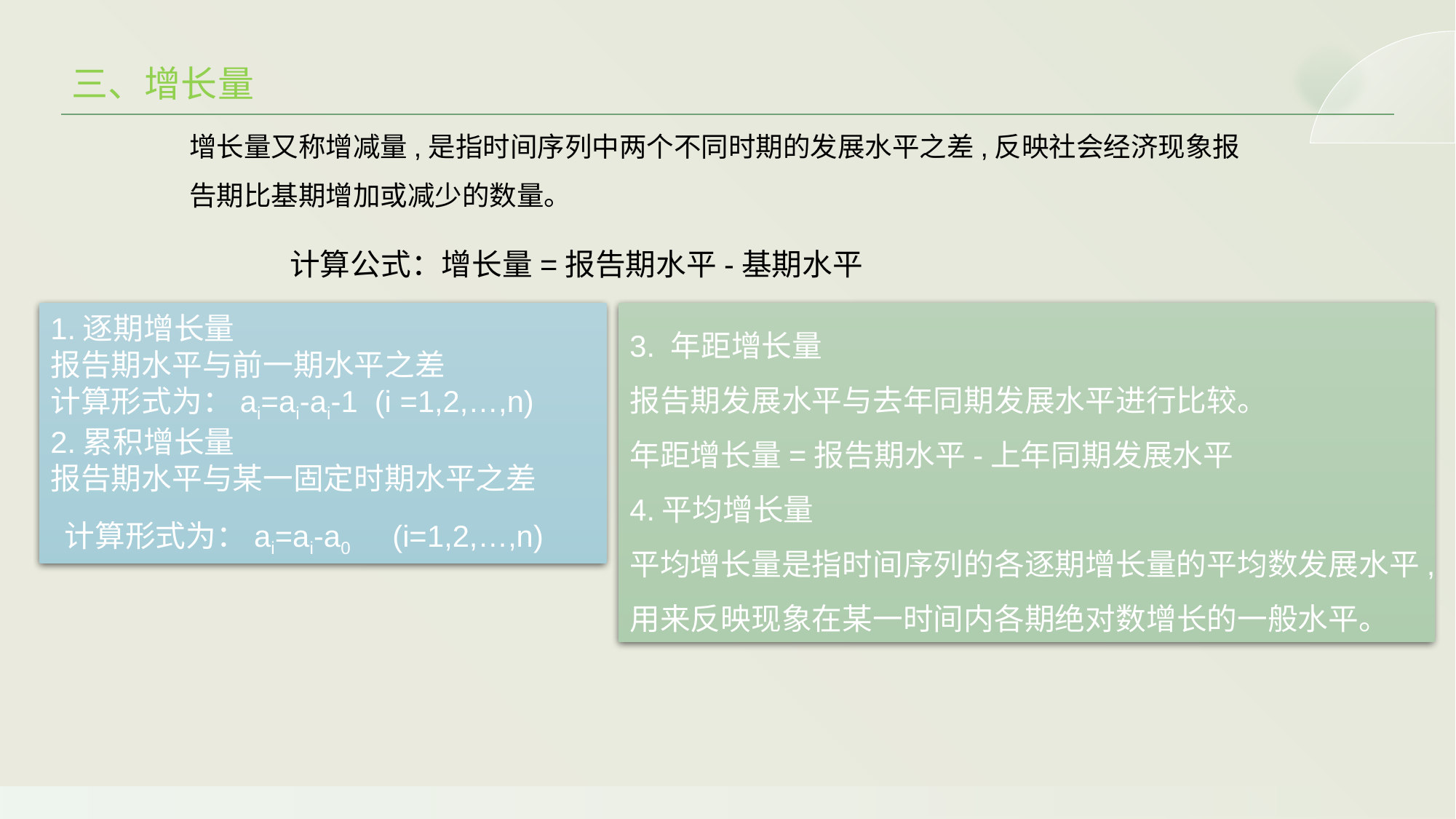

三、增长量
增长量又称增减量,是指时间序列中两个不同时期的发展水平之差,反映社会经济现象报告期比基期增加或减少的数量。
计算公式：增长量=报告期水平-基期水平
1.逐期增长量报告期水平与前一期水平之差计算形式为：ai=ai-ai-1  (i =1,2,…,n)2.累积增长量报告期水平与某一固定时期水平之差 计算形式为：ai=ai-a0     (i=1,2,…,n)
3. 年距增长量
报告期发展水平与去年同期发展水平进行比较。
年距增长量=报告期水平-上年同期发展水平
4.平均增长量
平均增长量是指时间序列的各逐期增长量的平均数发展水平,用来反映现象在某一时间内各期绝对数增长的一般水平。